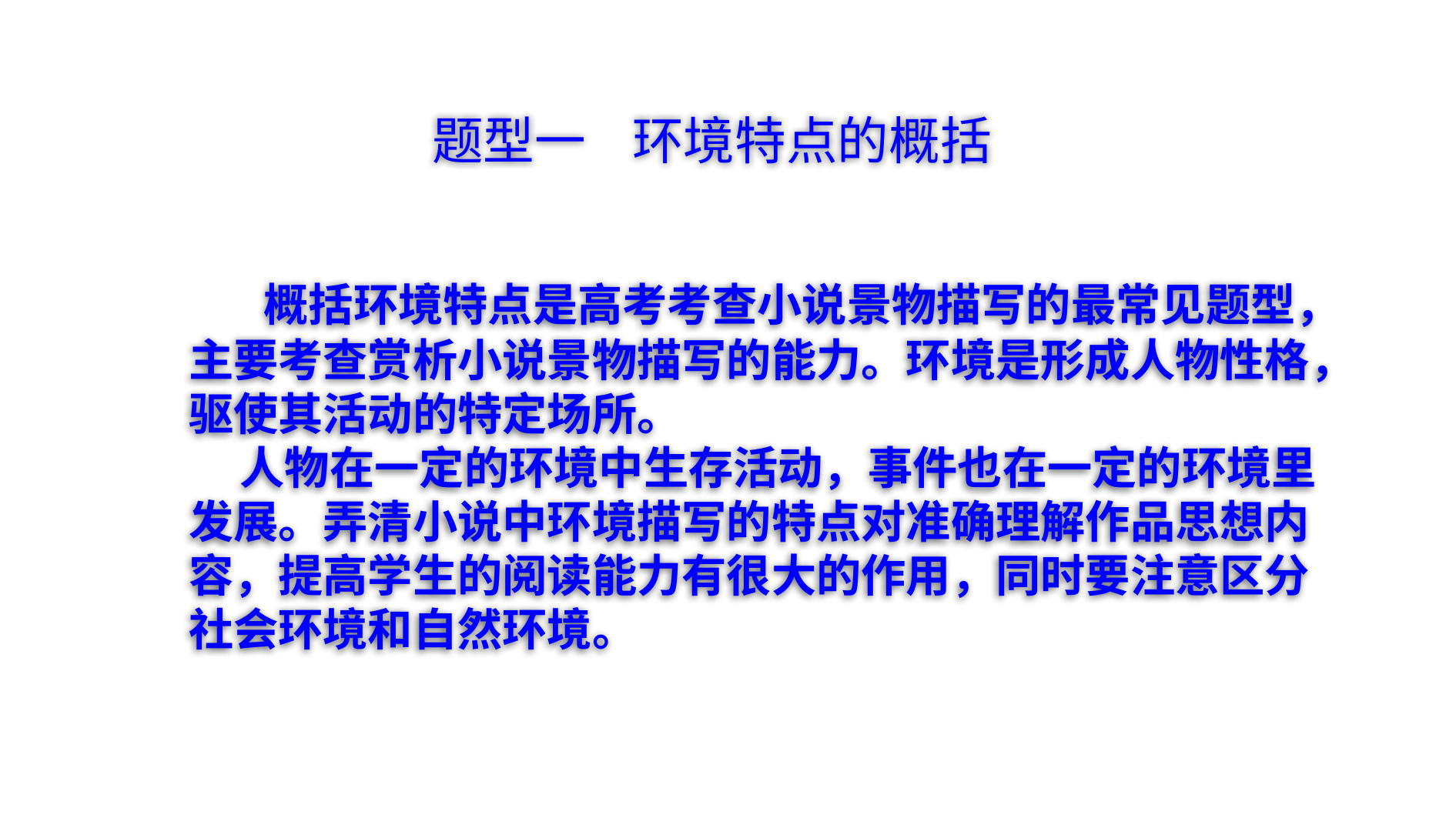

题型一    环境特点的概括
 　概括环境特点是高考考查小说景物描写的最常见题型，主要考查赏析小说景物描写的能力。环境是形成人物性格，驱使其活动的特定场所。
    人物在一定的环境中生存活动，事件也在一定的环境里发展。弄清小说中环境描写的特点对准确理解作品思想内容，提高学生的阅读能力有很大的作用，同时要注意区分社会环境和自然环境。